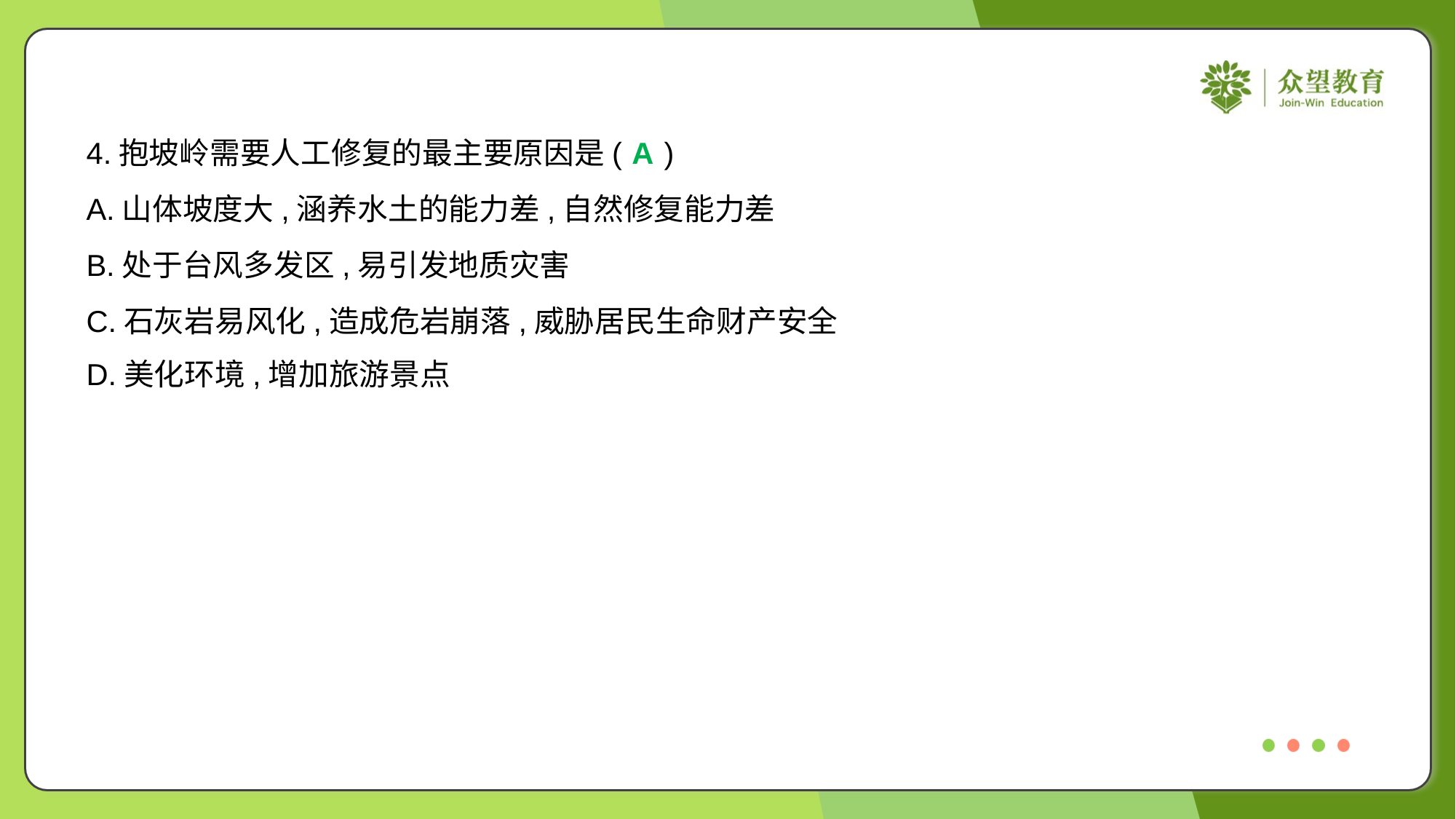

4.抱坡岭需要人工修复的最主要原因是(     )
A
A.山体坡度大,涵养水土的能力差,自然修复能力差
B.处于台风多发区,易引发地质灾害
C.石灰岩易风化,造成危岩崩落,威胁居民生命财产安全
D.美化环境,增加旅游景点